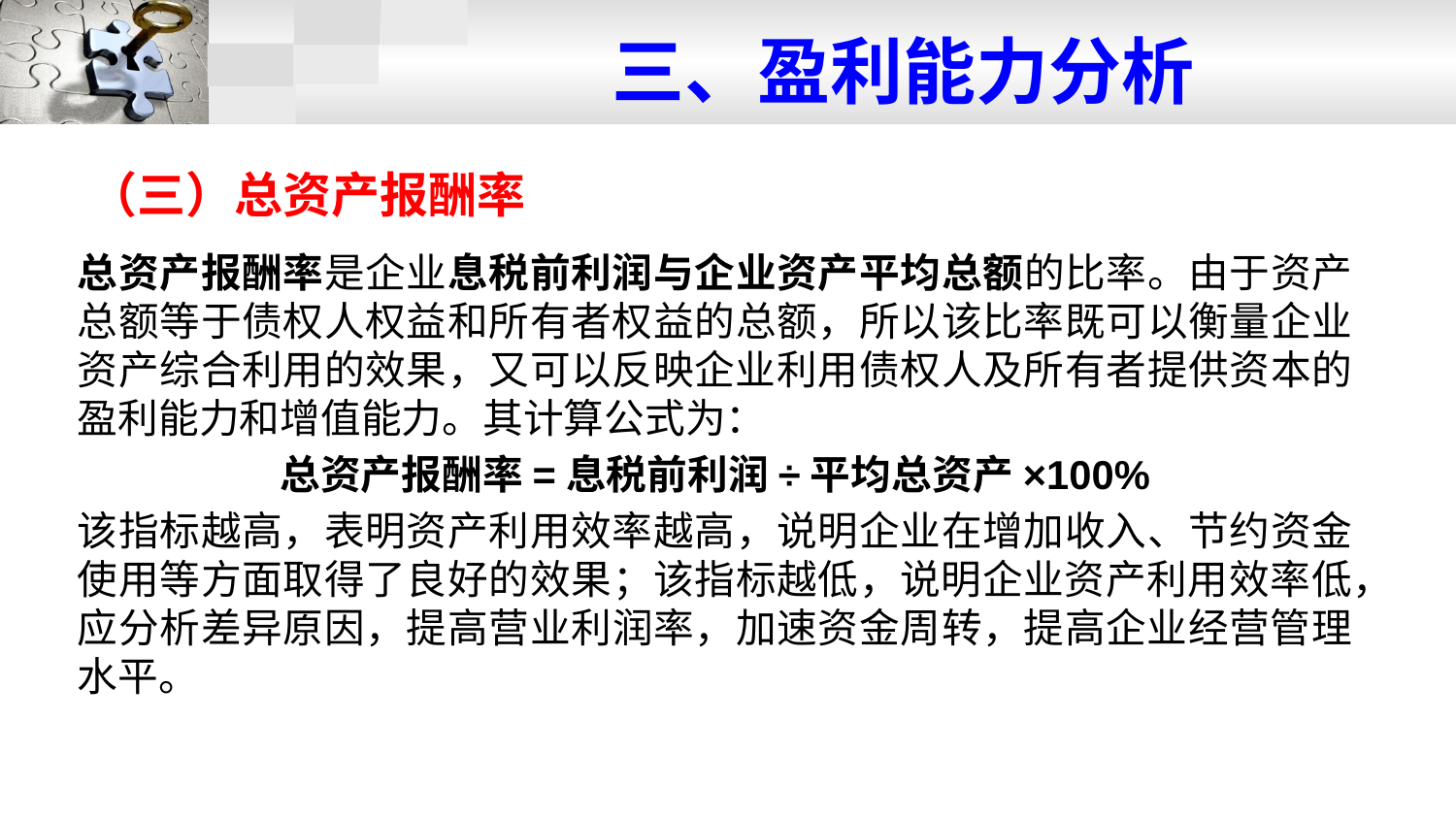

# 三、盈利能力分析
（三）总资产报酬率
总资产报酬率是企业息税前利润与企业资产平均总额的比率。由于资产总额等于债权人权益和所有者权益的总额，所以该比率既可以衡量企业资产综合利用的效果，又可以反映企业利用债权人及所有者提供资本的盈利能力和增值能力。其计算公式为：
总资产报酬率=息税前利润÷平均总资产×100%
该指标越高，表明资产利用效率越高，说明企业在增加收入、节约资金使用等方面取得了良好的效果；该指标越低，说明企业资产利用效率低，应分析差异原因，提高营业利润率，加速资金周转，提高企业经营管理水平。